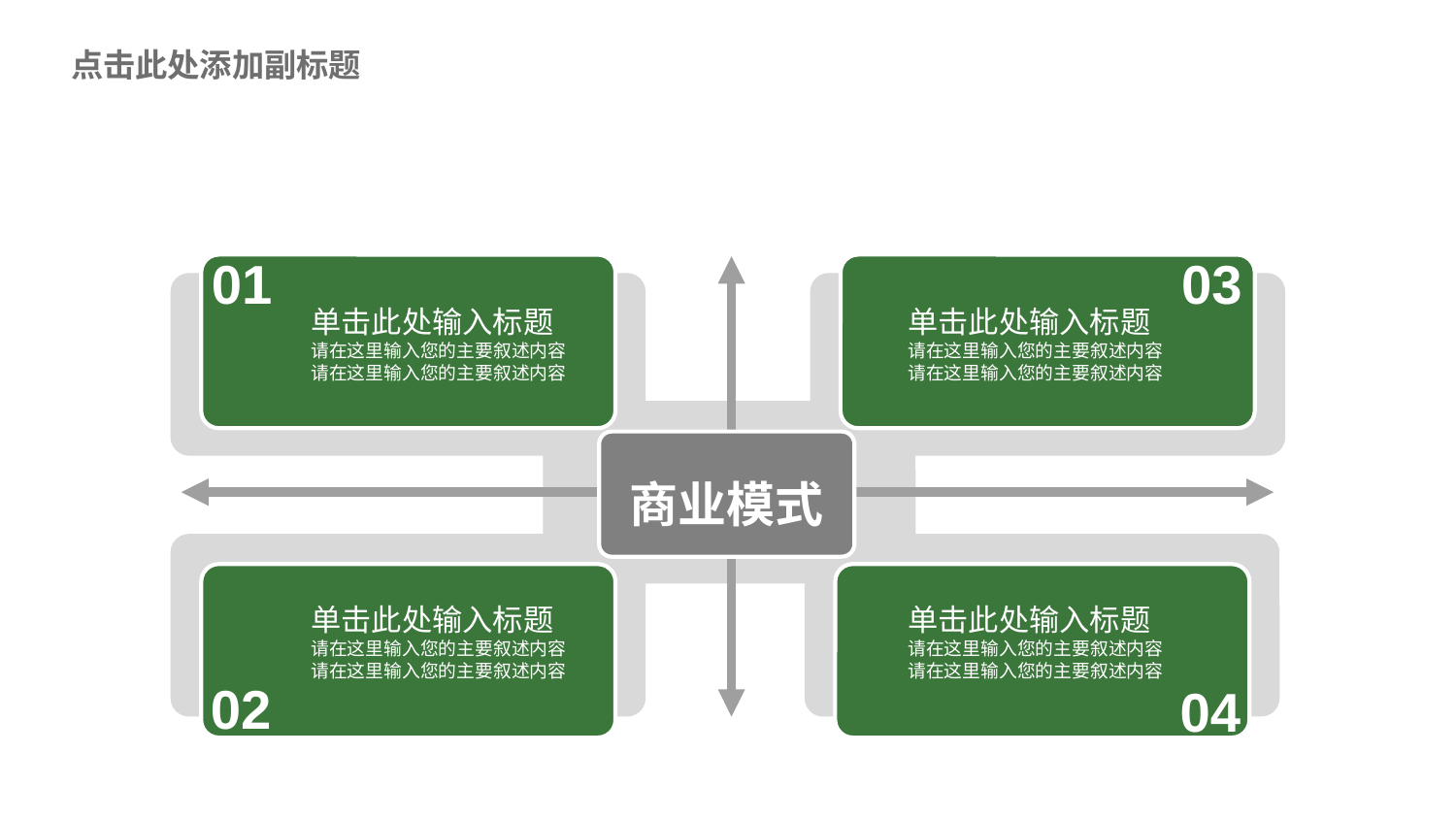

点击此处添加副标题

01
单击此处输入标题
请在这里输入您的主要叙述内容
请在这里输入您的主要叙述内容

03
单击此处输入标题
请在这里输入您的主要叙述内容
请在这里输入您的主要叙述内容

商业模式

单击此处输入标题
请在这里输入您的主要叙述内容
请在这里输入您的主要叙述内容

02

单击此处输入标题
请在这里输入您的主要叙述内容
请在这里输入您的主要叙述内容

04